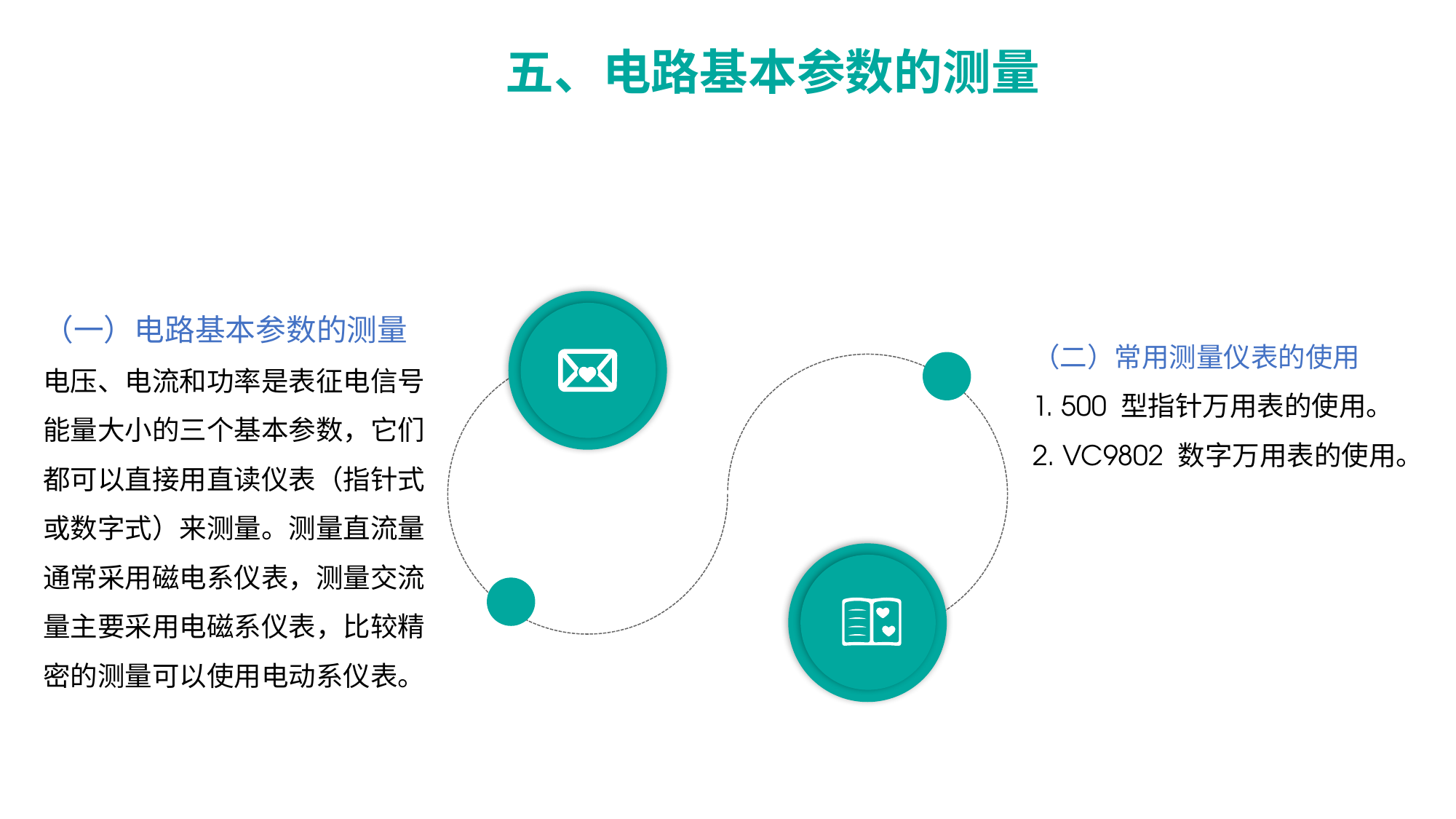

五、电路基本参数的测量
（一）电路基本参数的测量
电压、电流和功率是表征电信号能量大小的三个基本参数，它们都可以直接用直读仪表（指针式或数字式）来测量。测量直流量通常采用磁电系仪表，测量交流量主要采用电磁系仪表，比较精密的测量可以使用电动系仪表。

（二）常用测量仪表的使用
1. 500 型指针万用表的使用。
2. VC9802 数字万用表的使用。